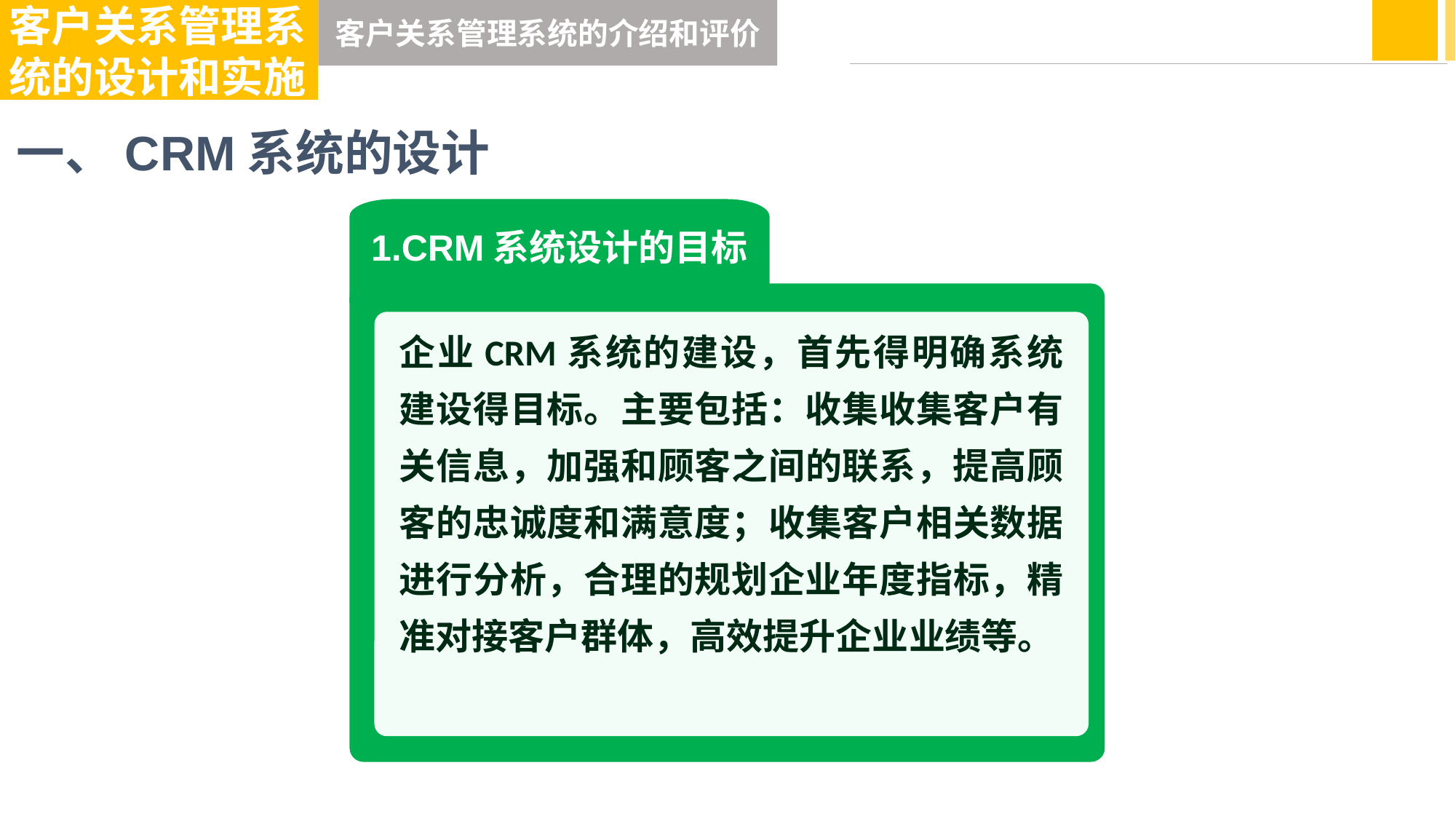

客户关系管理系统的设计和实施
客户关系管理系统的介绍和评价

一、CRM系统的设计
1.CRM系统设计的目标

企业CRM系统的建设，首先得明确系统建设得目标。主要包括：收集收集客户有关信息，加强和顾客之间的联系，提高顾客的忠诚度和满意度；收集客户相关数据进行分析，合理的规划企业年度指标，精准对接客户群体，高效提升企业业绩等。